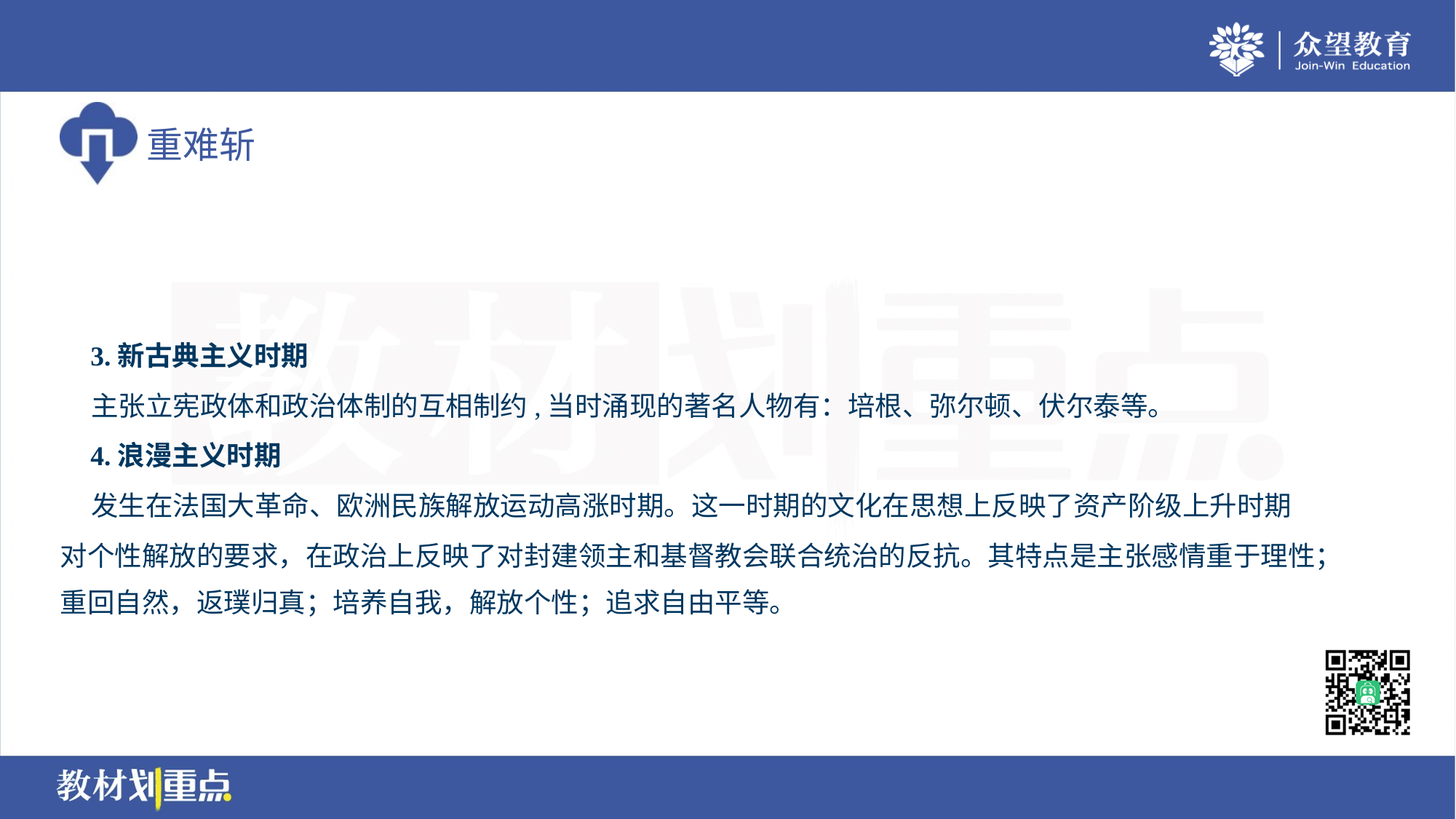

3.新古典主义时期
    主张立宪政体和政治体制的互相制约,当时涌现的著名人物有：培根、弥尔顿、伏尔泰等。
    4.浪漫主义时期
    发生在法国大革命、欧洲民族解放运动高涨时期。这一时期的文化在思想上反映了资产阶级上升时期
对个性解放的要求，在政治上反映了对封建领主和基督教会联合统治的反抗。其特点是主张感情重于理性；
重回自然，返璞归真；培养自我，解放个性；追求自由平等。